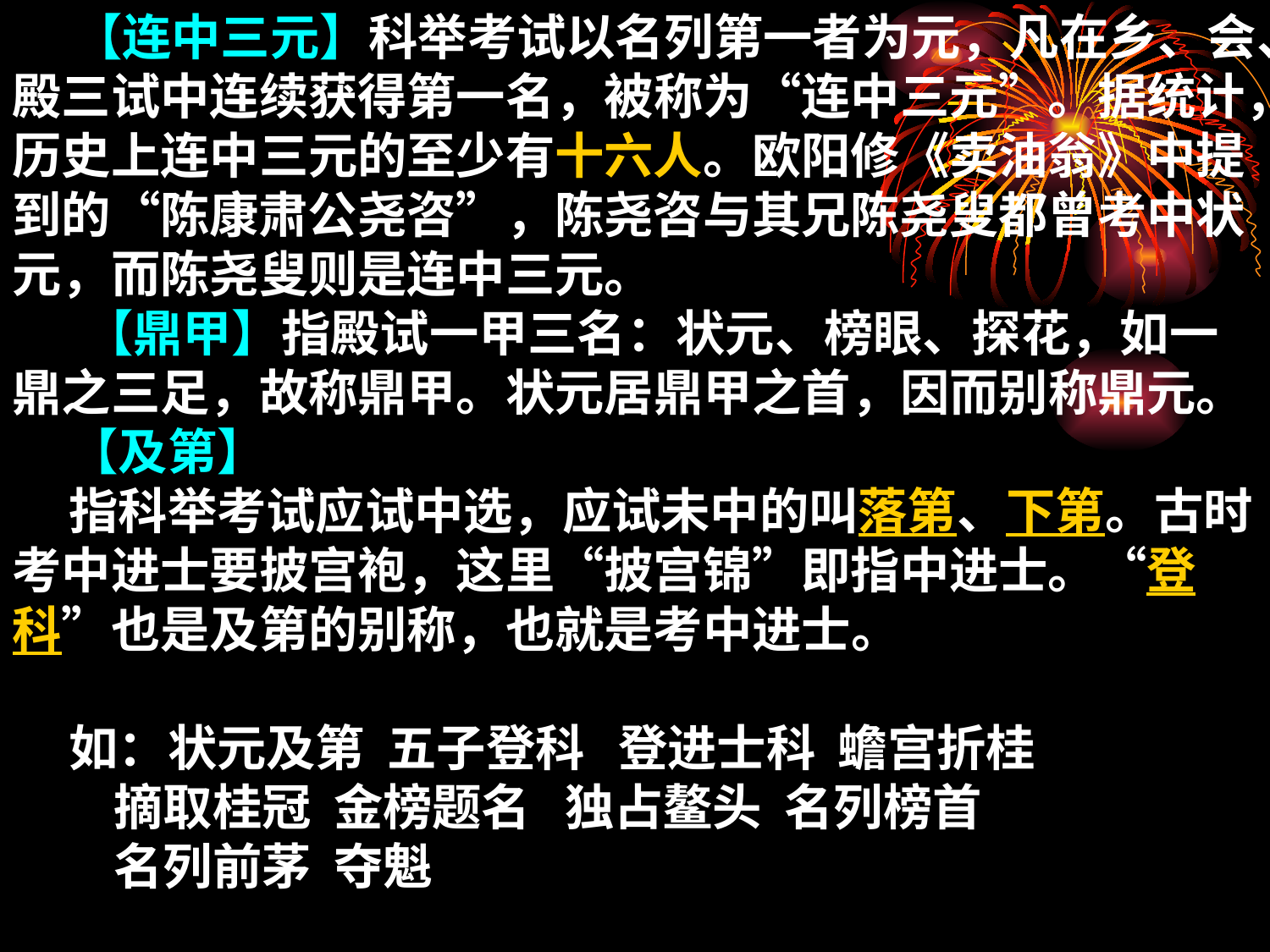

【连中三元】科举考试以名列第一者为元，凡在乡、会、殿三试中连续获得第一名，被称为“连中三元”。据统计，历史上连中三元的至少有十六人。欧阳修《卖油翁》中提到的“陈康肃公尧咨”，陈尧咨与其兄陈尧叟都曾考中状元，而陈尧叟则是连中三元。
　  【鼎甲】指殿试一甲三名：状元、榜眼、探花，如一鼎之三足，故称鼎甲。状元居鼎甲之首，因而别称鼎元。
    【及第】
    指科举考试应试中选，应试未中的叫落第、下第。古时考中进士要披宫袍，这里“披宫锦”即指中进士。“登科”也是及第的别称，也就是考中进士。

    如：状元及第  五子登科   登进士科  蟾宫折桂
        摘取桂冠  金榜题名   独占鳌头  名列榜首
        名列前茅  夺魁